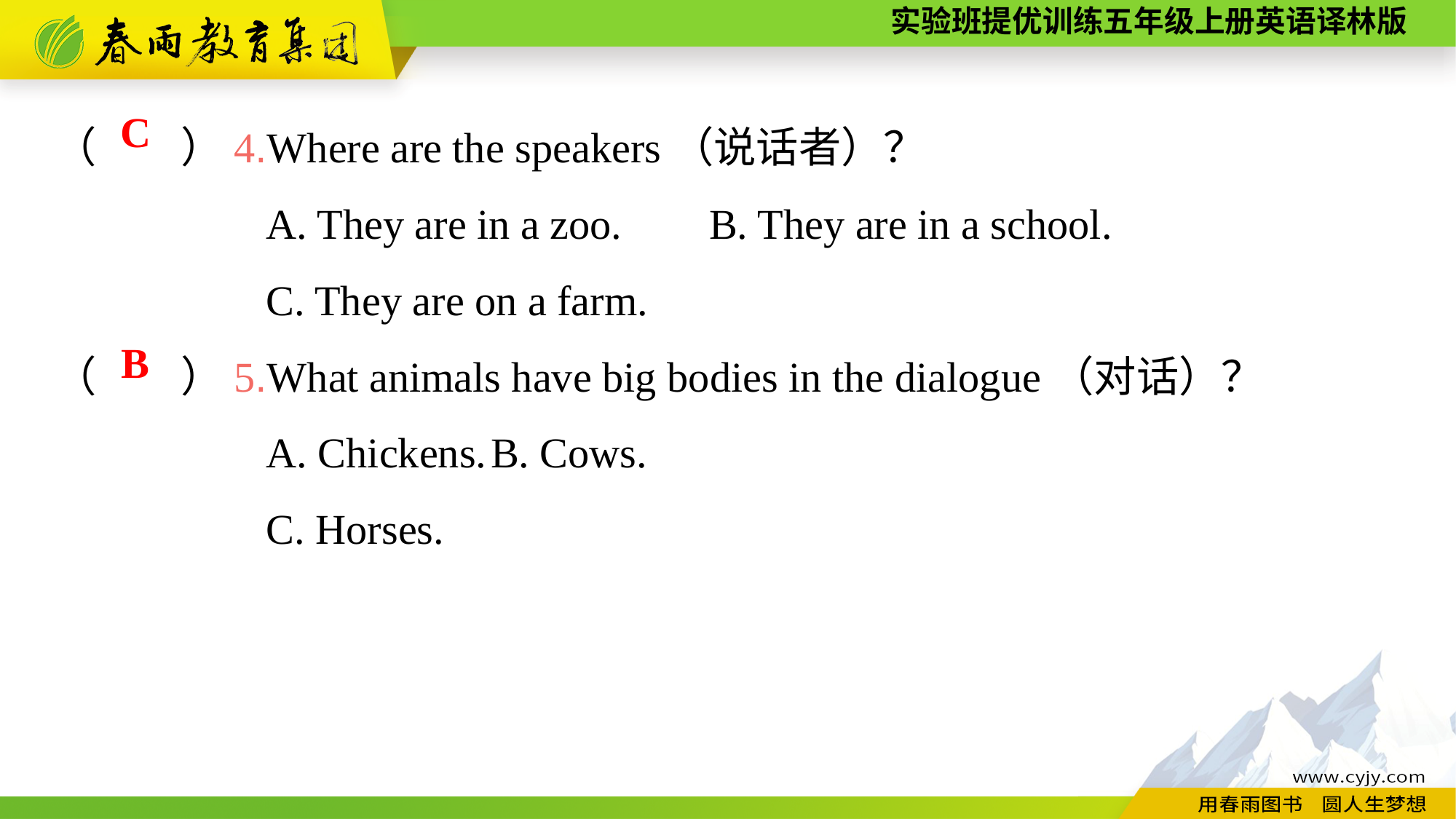

（　　）4.Where are the speakers（说话者）？
A. They are in a zoo.	B. They are in a school.
C. They are on a farm.
（　　）5.What animals have big bodies in the dialogue（对话）？
A. Chickens.	B. Cows.
C. Horses.
C
B